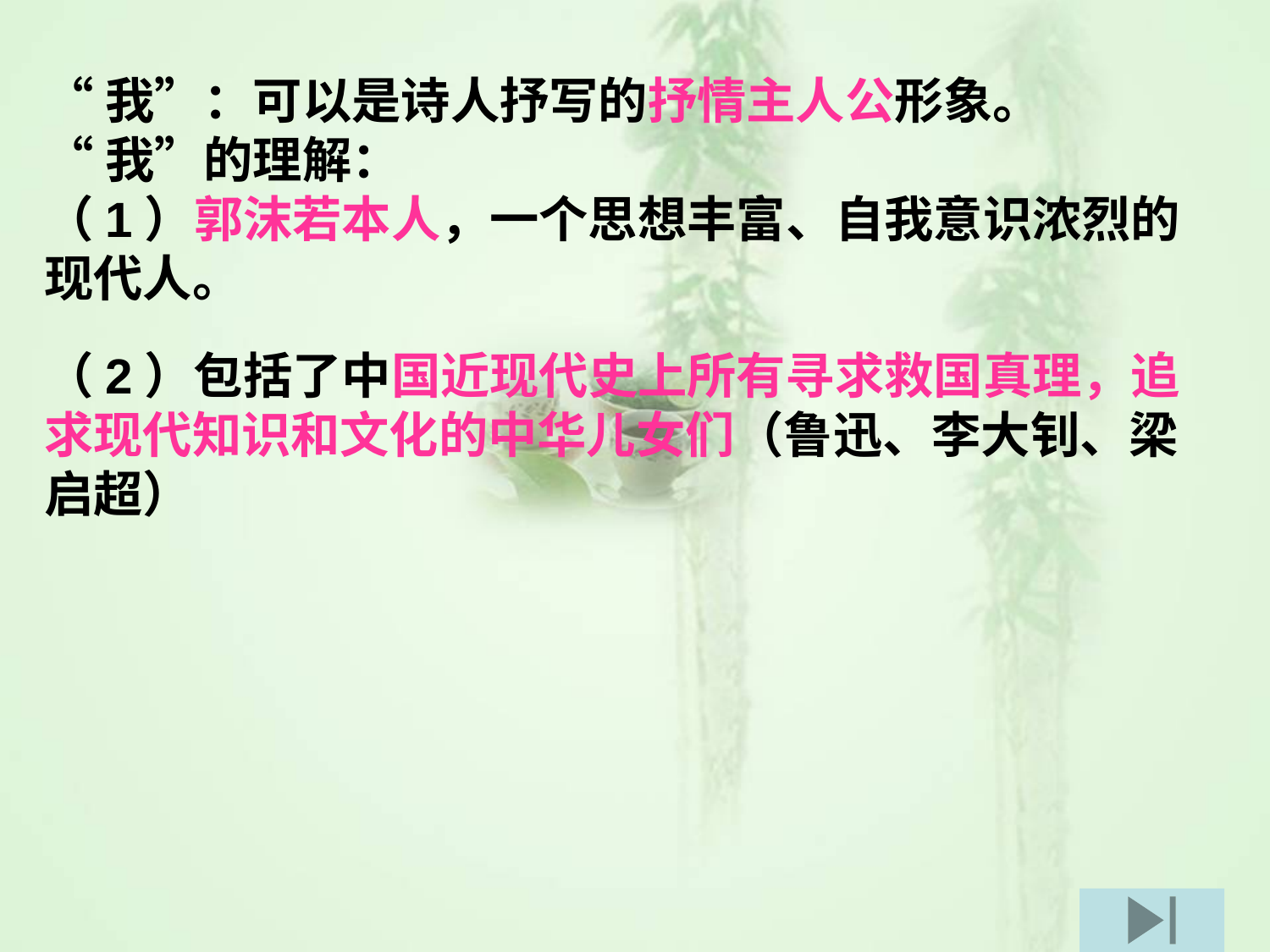

“我”：可以是诗人抒写的抒情主人公形象。
“我”的理解：
（1）郭沫若本人，一个思想丰富、自我意识浓烈的现代人。

（2）包括了中国近现代史上所有寻求救国真理，追求现代知识和文化的中华儿女们（鲁迅、李大钊、梁启超）